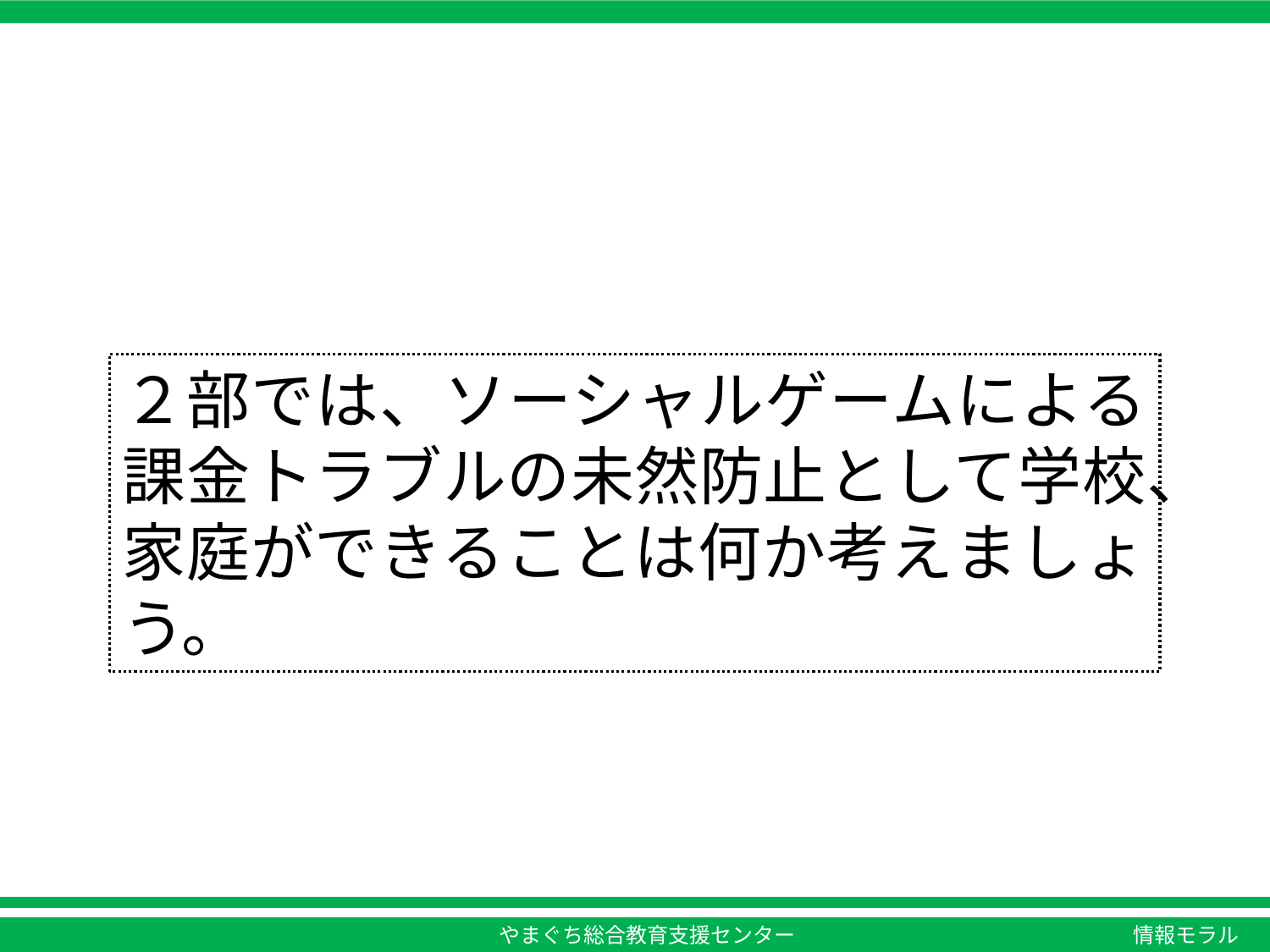

２部では、ソーシャルゲームによる課金トラブルの未然防止として学校、家庭ができることは何か考えましょう。